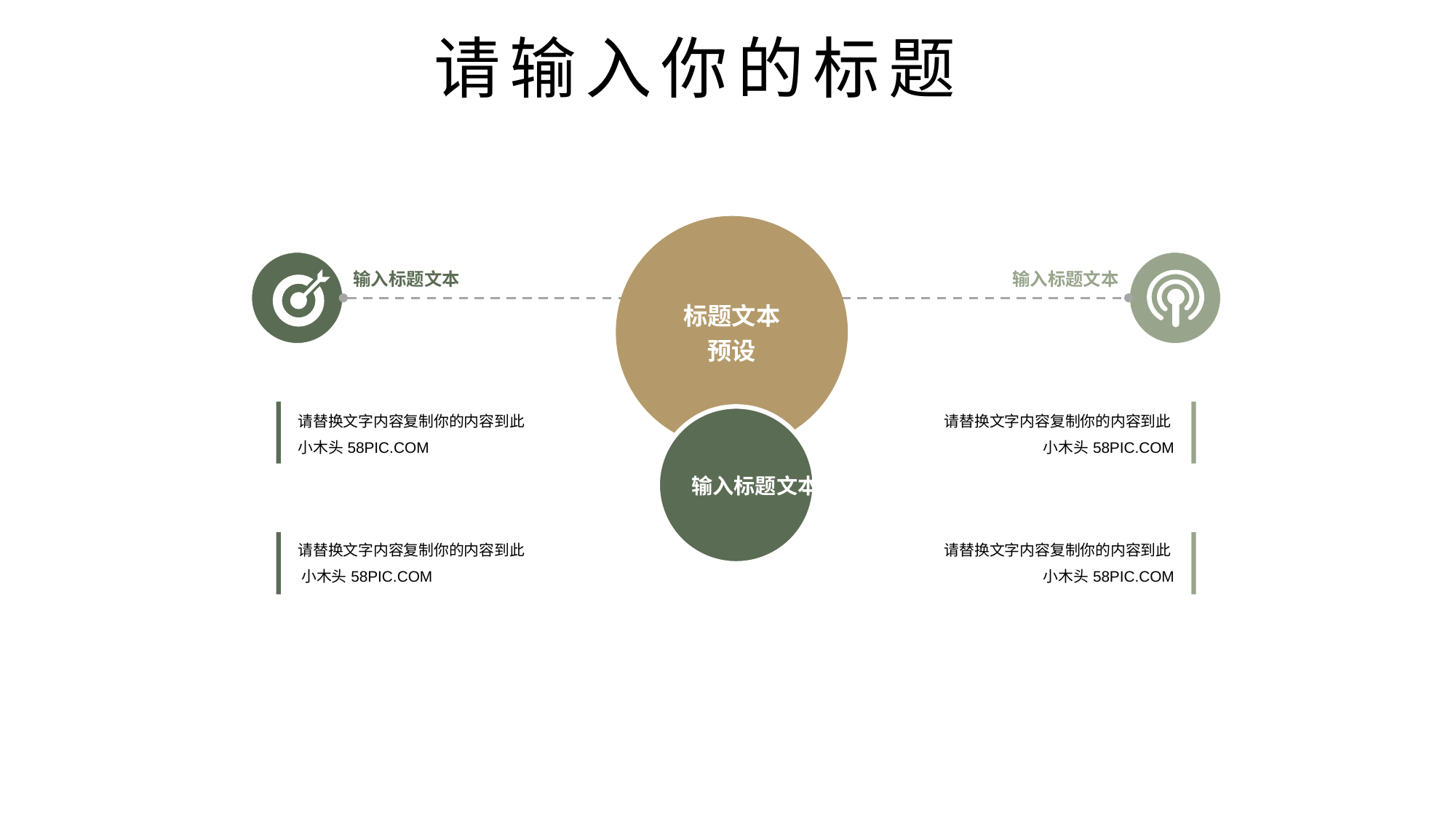

标题文本
预设

输入标题文本
输入标题文本

请替换文字内容复制你的内容到此
小木头58PIC.COM

请替换文字内容复制你的内容到此
小木头58PIC.COM
输入标题文本

请替换文字内容复制你的内容到此
 小木头58PIC.COM

请替换文字内容复制你的内容到此
小木头58PIC.COM